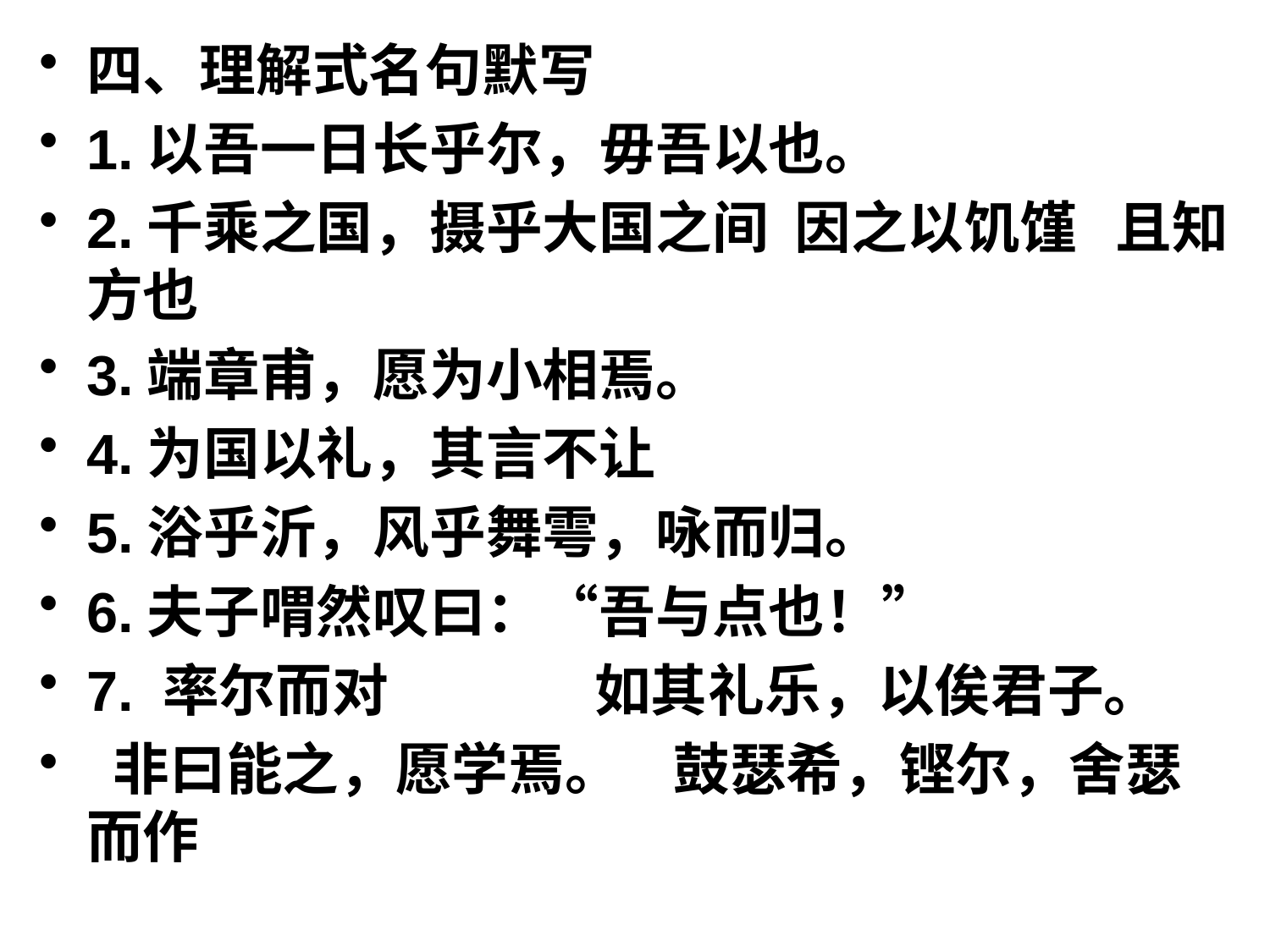

四、理解式名句默写
1.以吾一日长乎尔，毋吾以也。
2.千乘之国，摄乎大国之间  因之以饥馑   且知方也
3.端章甫，愿为小相焉。
4.为国以礼，其言不让
5.浴乎沂，风乎舞雩，咏而归。
6.夫子喟然叹曰：“吾与点也！”
7. 率尔而对                如其礼乐，以俟君子。
 非曰能之，愿学焉。    鼓瑟希，铿尔，舍瑟而作